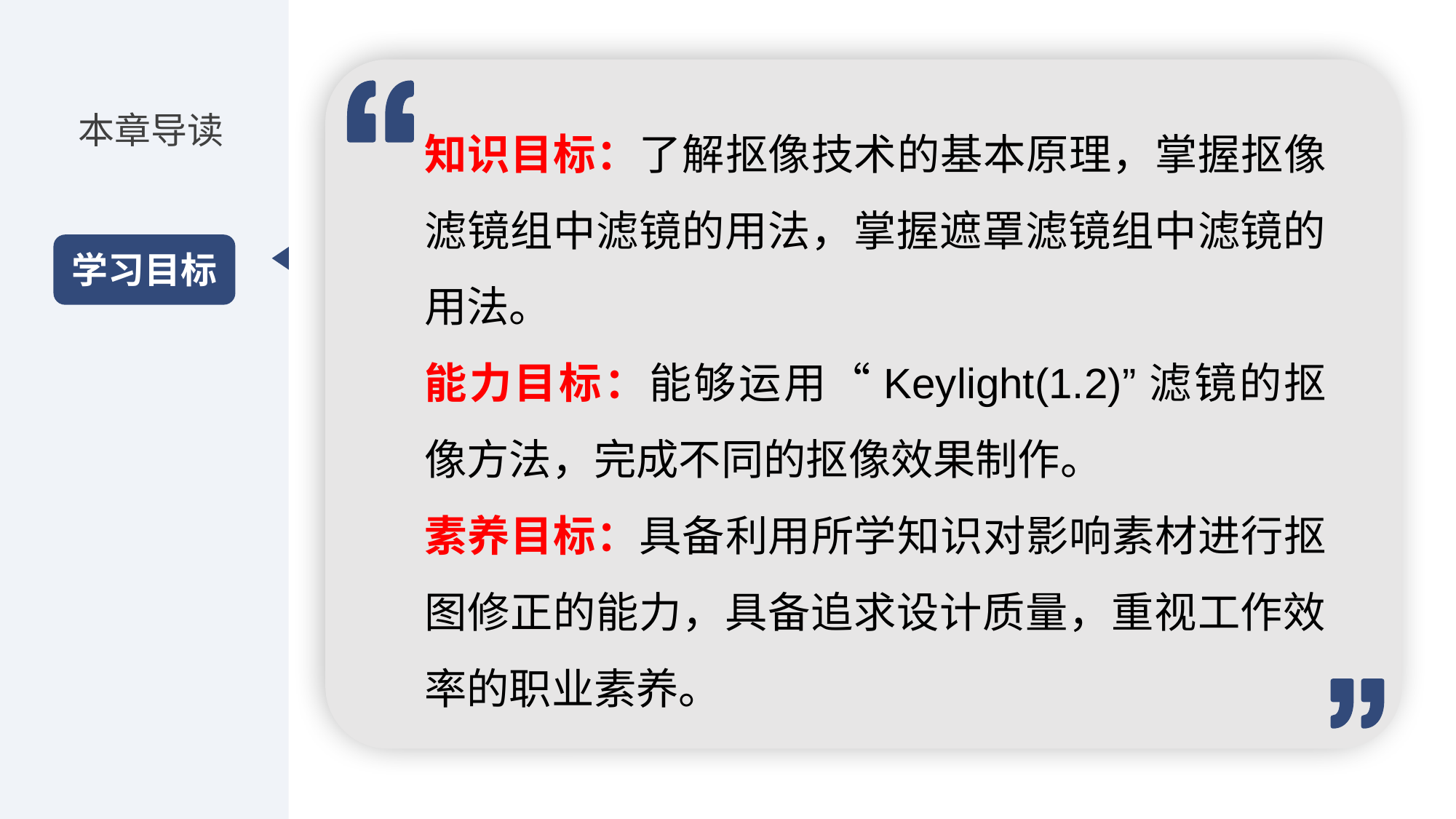

知识目标：了解抠像技术的基本原理，掌握抠像滤镜组中滤镜的用法，掌握遮罩滤镜组中滤镜的用法。
能力目标：能够运用“Keylight(1.2)”滤镜的抠像方法，完成不同的抠像效果制作。
素养目标：具备利用所学知识对影响素材进行抠图修正的能力，具备追求设计质量，重视工作效率的职业素养。
本章导读

学习目标